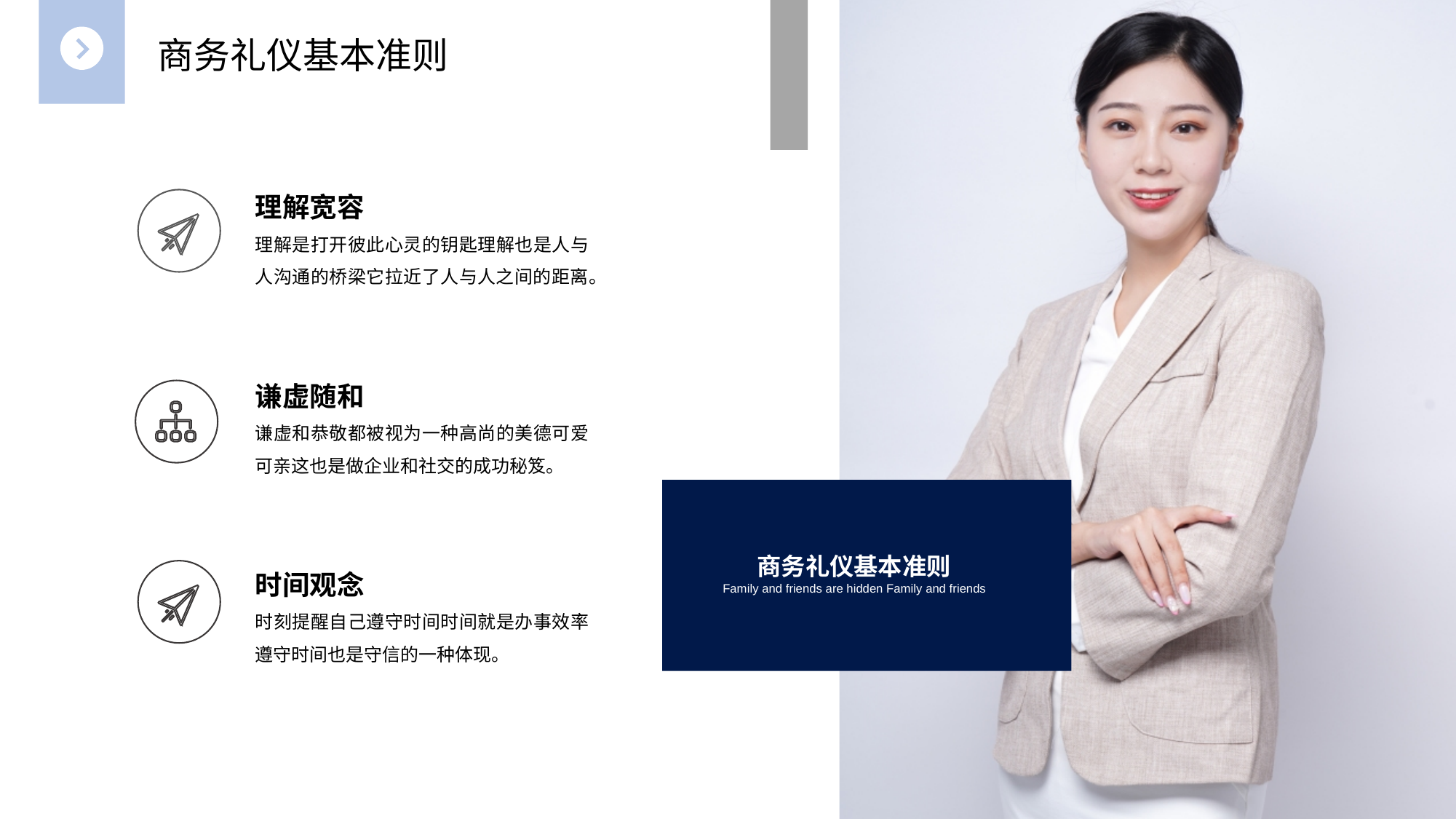

商务礼仪基本准则
理解宽容

理解是打开彼此心灵的钥匙理解也是人与人沟通的桥梁它拉近了人与人之间的距离。
谦虚随和

谦虚和恭敬都被视为一种高尚的美德可爱可亲这也是做企业和社交的成功秘笈。

时间观念
商务礼仪基本准则

Family and friends are hidden Family and friends
时刻提醒自己遵守时间时间就是办事效率遵守时间也是守信的一种体现。